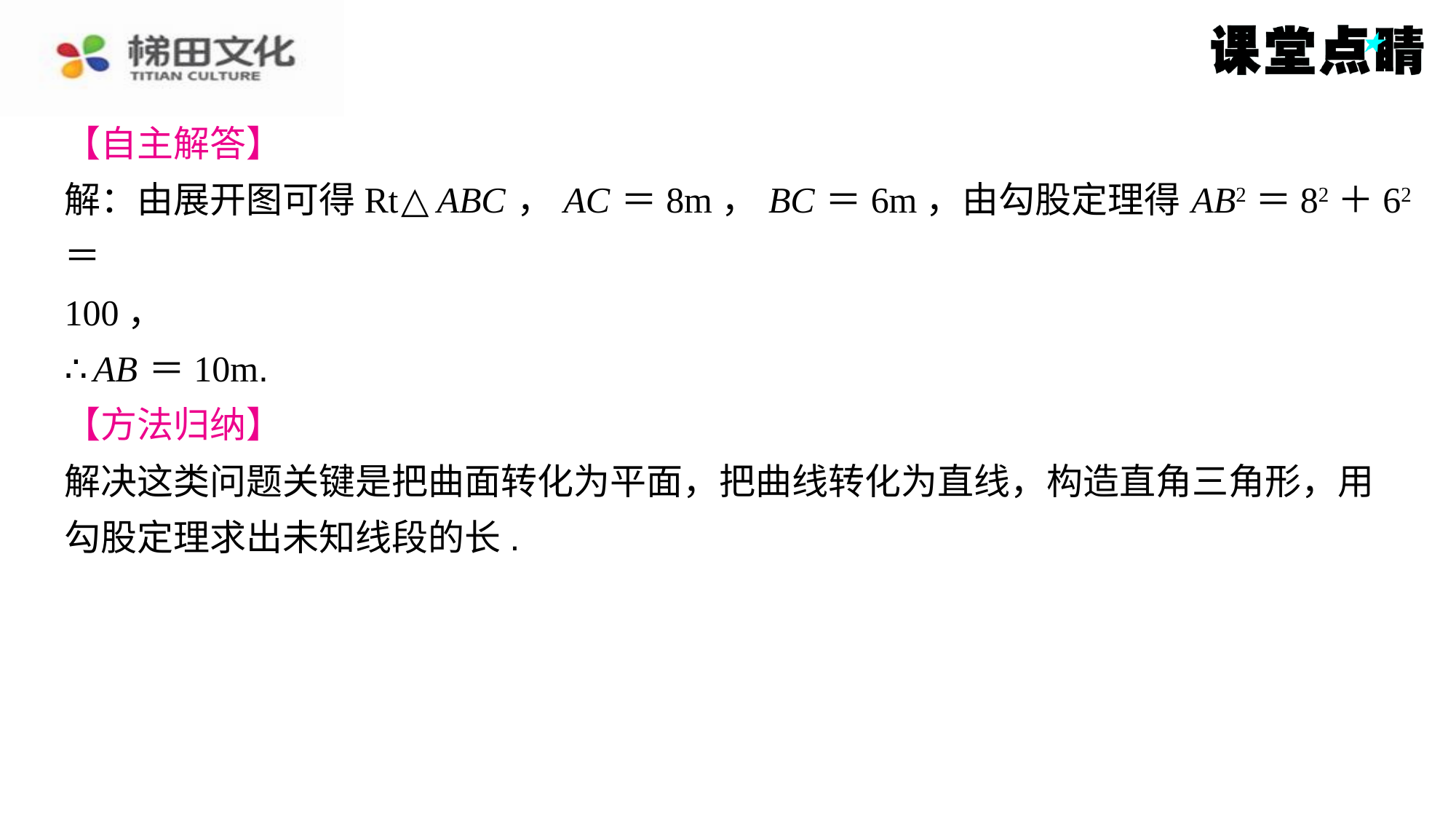

【自主解答】
解：由展开图可得Rt△ ABC ， AC ＝8m， BC ＝6m，由勾股定理得 AB2＝82＋62＝
100，
∴ AB ＝10m.
【方法归纳】
解决这类问题关键是把曲面转化为平面，把曲线转化为直线，构造直角三角形，用
勾股定理求出未知线段的长.